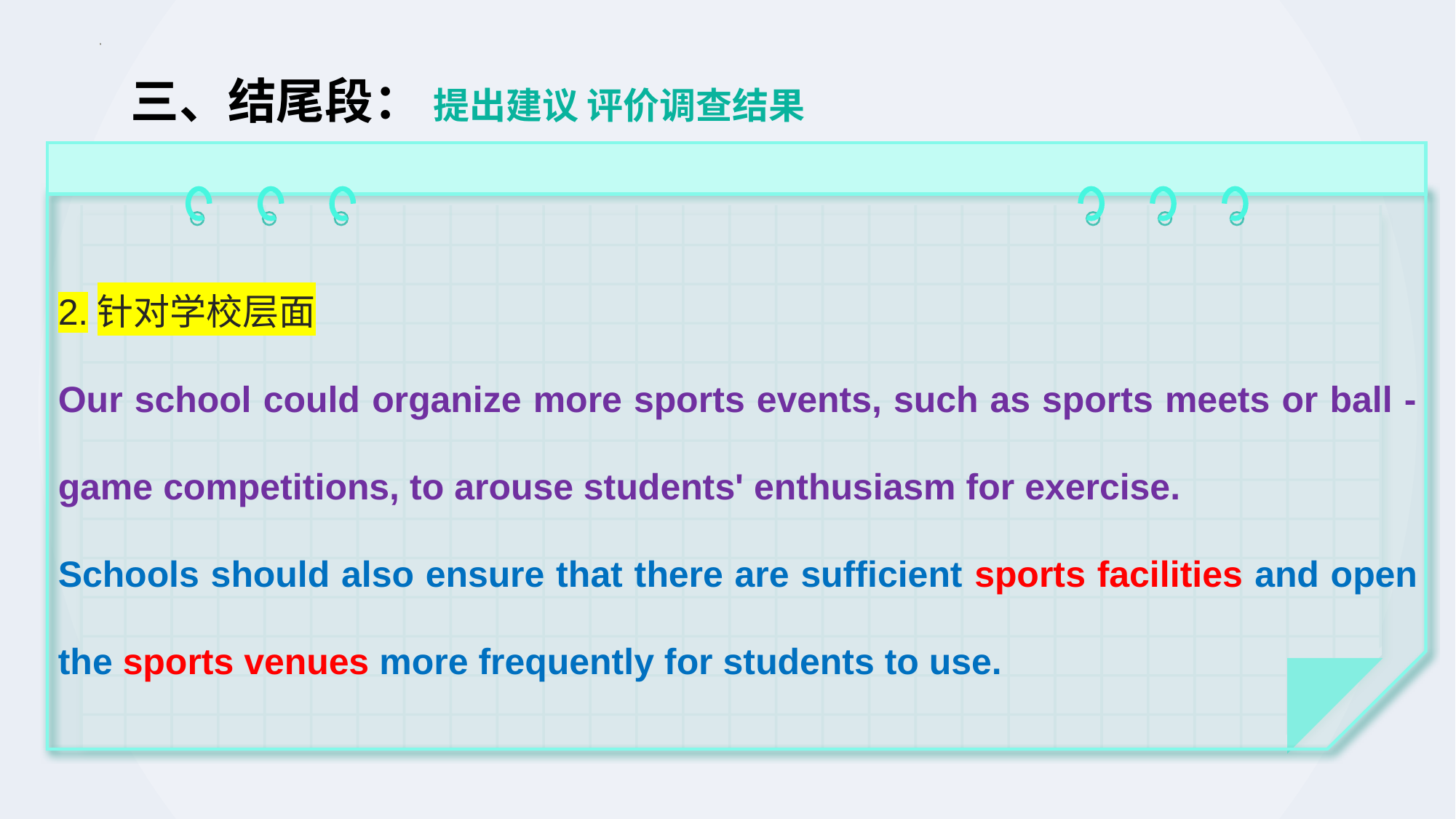

# 三、结尾段： 提出建议 评价调查结果

2.针对学校层面
Our school could organize more sports events, such as sports meets or ball - game competitions, to arouse students' enthusiasm for exercise.
Schools should also ensure that there are sufficient sports facilities and open the sports venues more frequently for students to use.